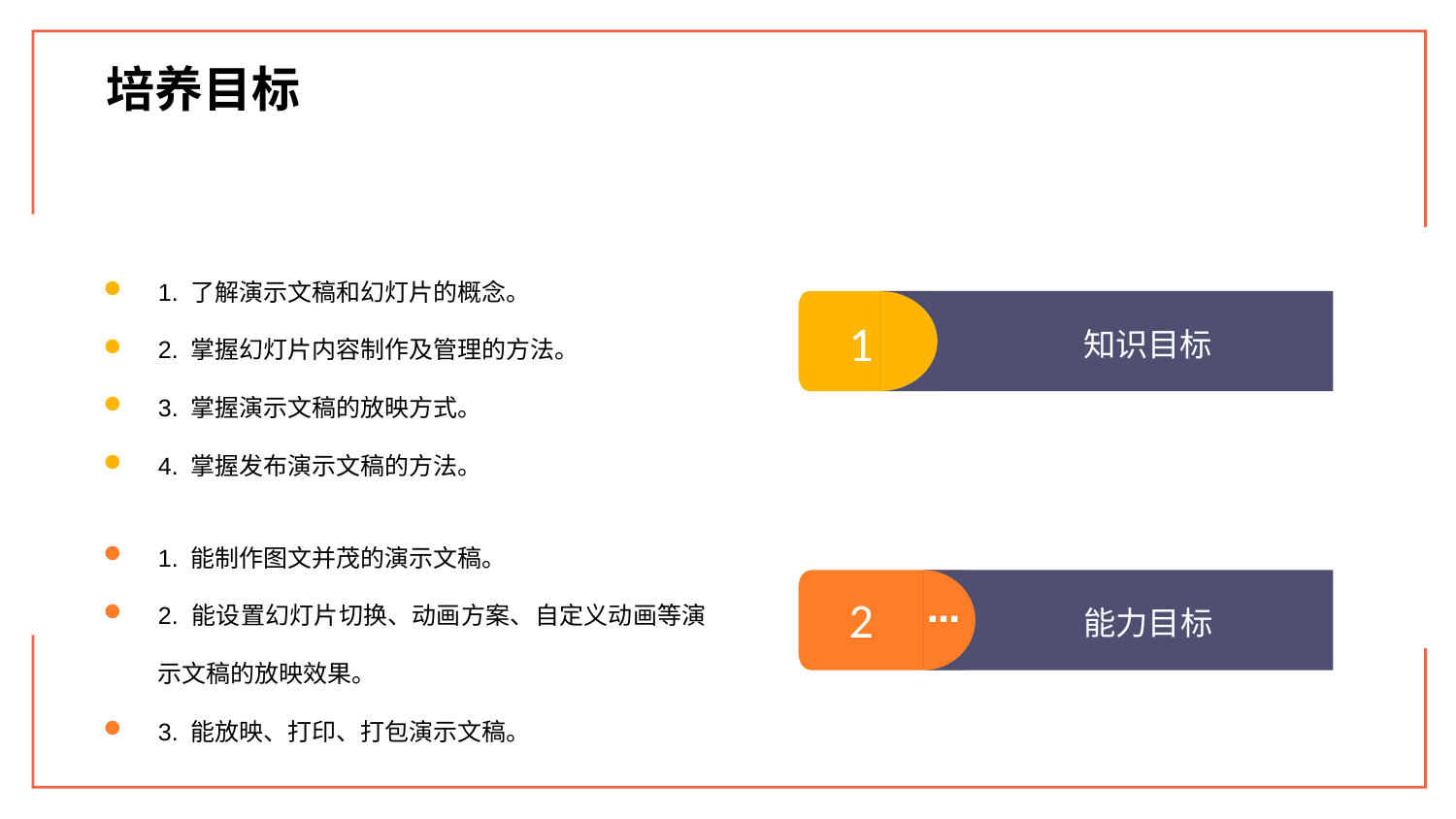

培养目标
1. 了解演示文稿和幻灯片的概念。
2. 掌握幻灯片内容制作及管理的方法。
3. 掌握演示文稿的放映方式。
4. 掌握发布演示文稿的方法。

1
知识目标
1. 能制作图文并茂的演示文稿。
2. 能设置幻灯片切换、动画方案、自定义动画等演示文稿的放映效果。
3. 能放映、打印、打包演示文稿。

2
能力目标